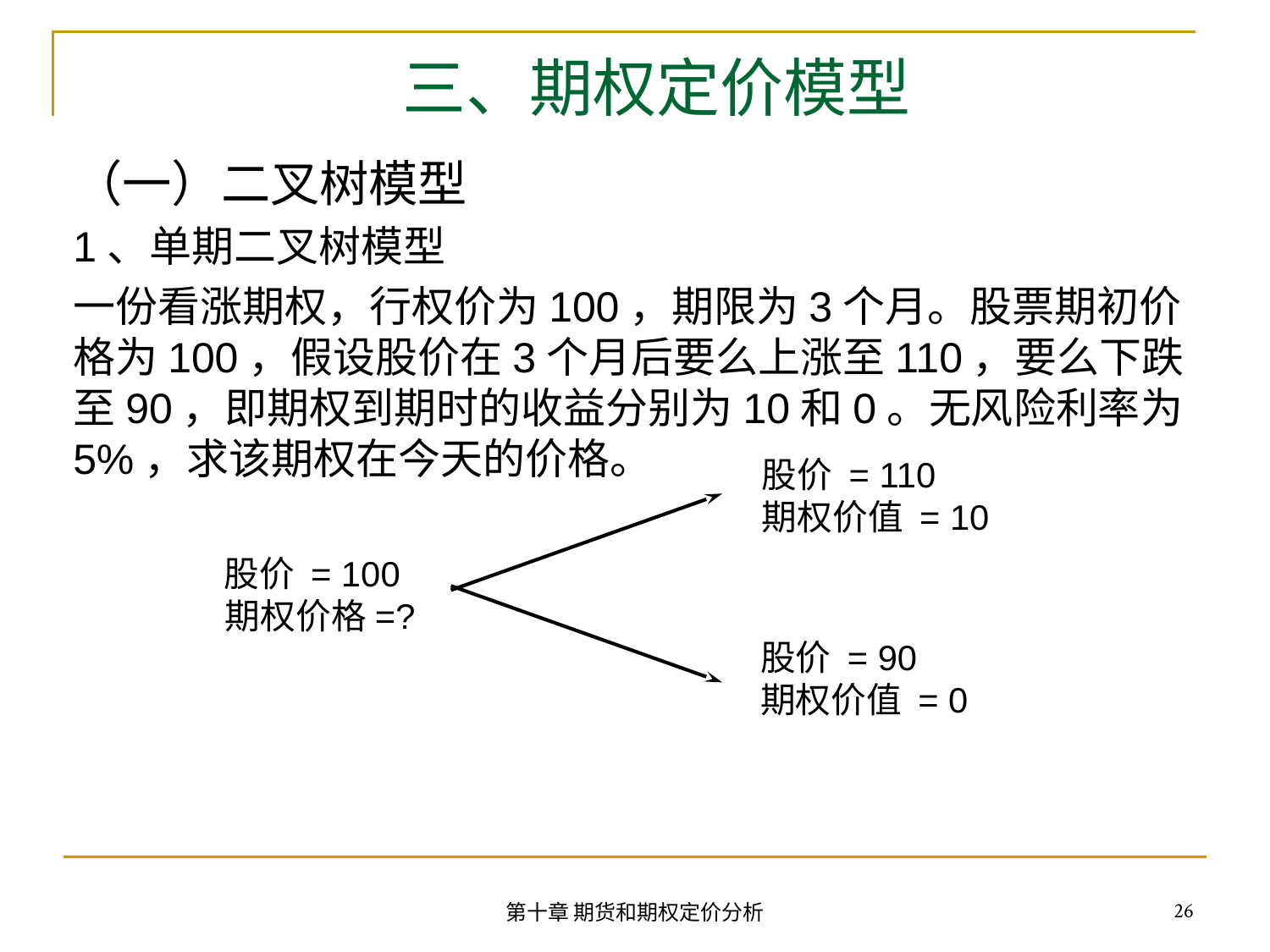

# 三、期权定价模型

（一）二叉树模型
1、单期二叉树模型
一份看涨期权，行权价为100，期限为3个月。股票期初价格为100，假设股价在3个月后要么上涨至110，要么下跌至90，即期权到期时的收益分别为10和0。无风险利率为5%，求该期权在今天的价格。

股价 = 110
期权价值 = 10

             股价 = 100
            期权价格=?

股价 = 90
期权价值 = 0
26
第十章 期货和期权定价分析